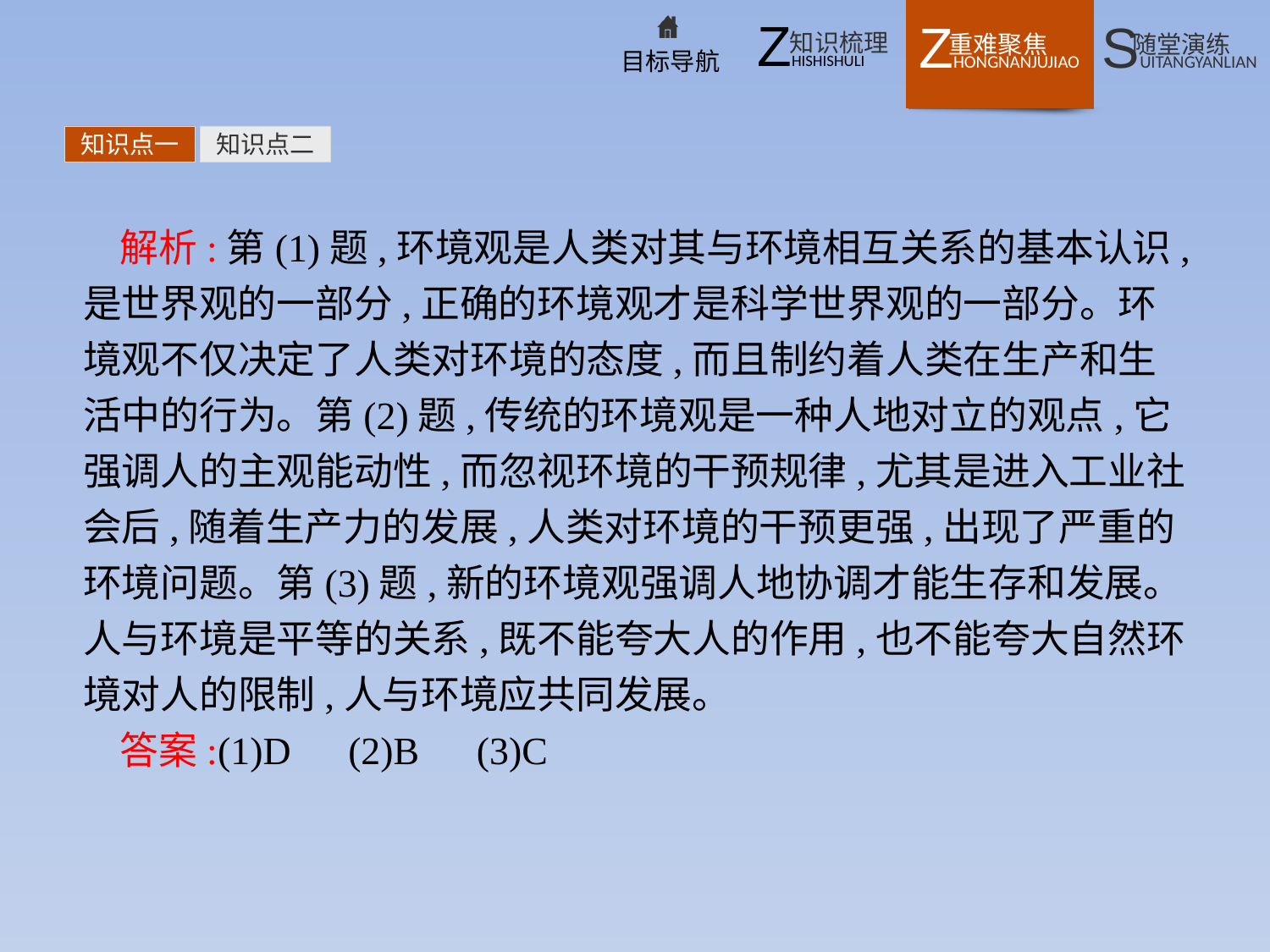

知识点一
知识点二
解析:第(1)题,环境观是人类对其与环境相互关系的基本认识,是世界观的一部分,正确的环境观才是科学世界观的一部分。环境观不仅决定了人类对环境的态度,而且制约着人类在生产和生活中的行为。第(2)题,传统的环境观是一种人地对立的观点,它强调人的主观能动性,而忽视环境的干预规律,尤其是进入工业社会后,随着生产力的发展,人类对环境的干预更强,出现了严重的环境问题。第(3)题,新的环境观强调人地协调才能生存和发展。人与环境是平等的关系,既不能夸大人的作用,也不能夸大自然环境对人的限制,人与环境应共同发展。
答案:(1)D　(2)B　(3)C